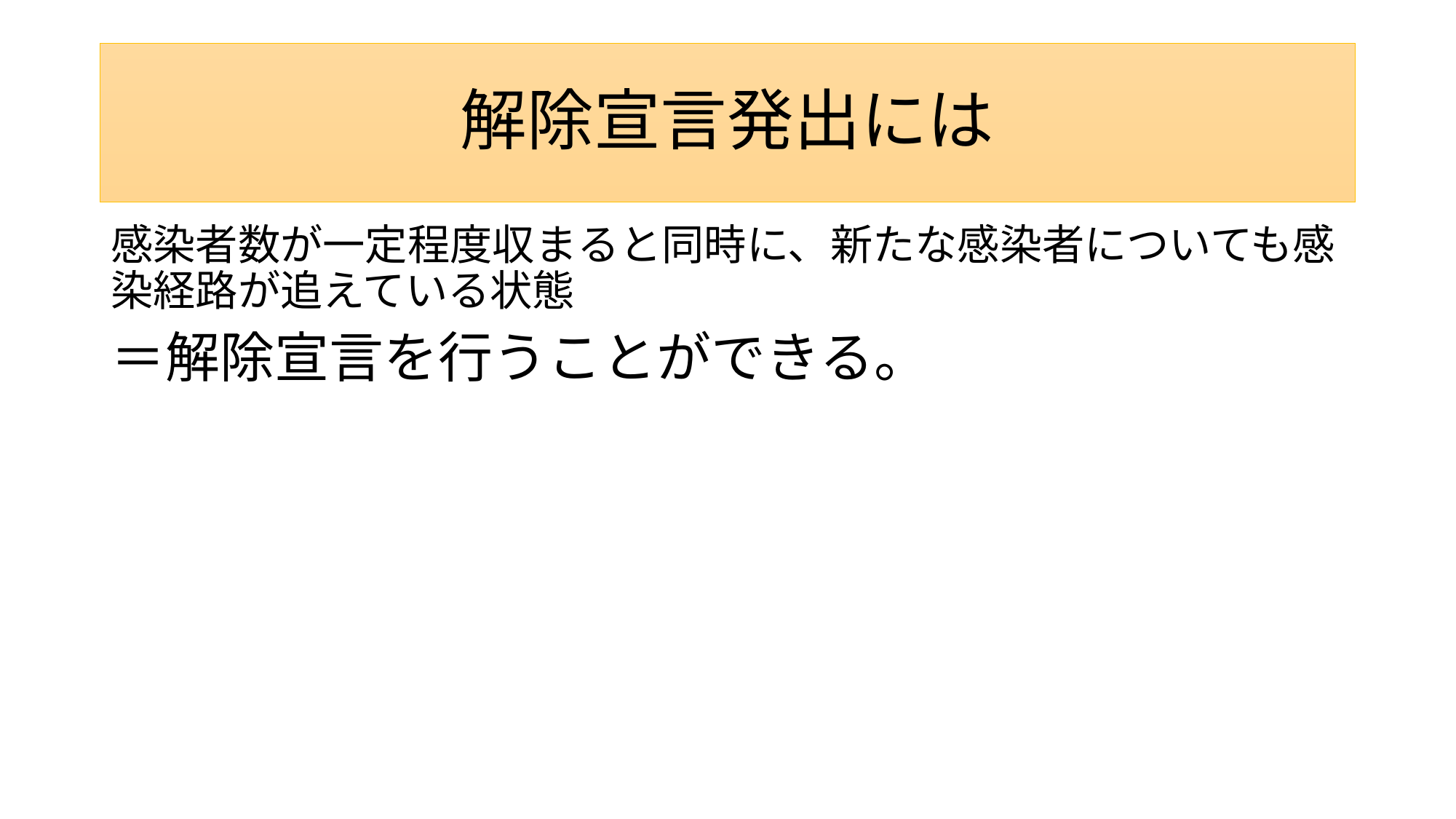

# 解除宣言発出には
感染者数が一定程度収まると同時に、新たな感染者についても感染経路が追えている状態
＝解除宣言を行うことができる。